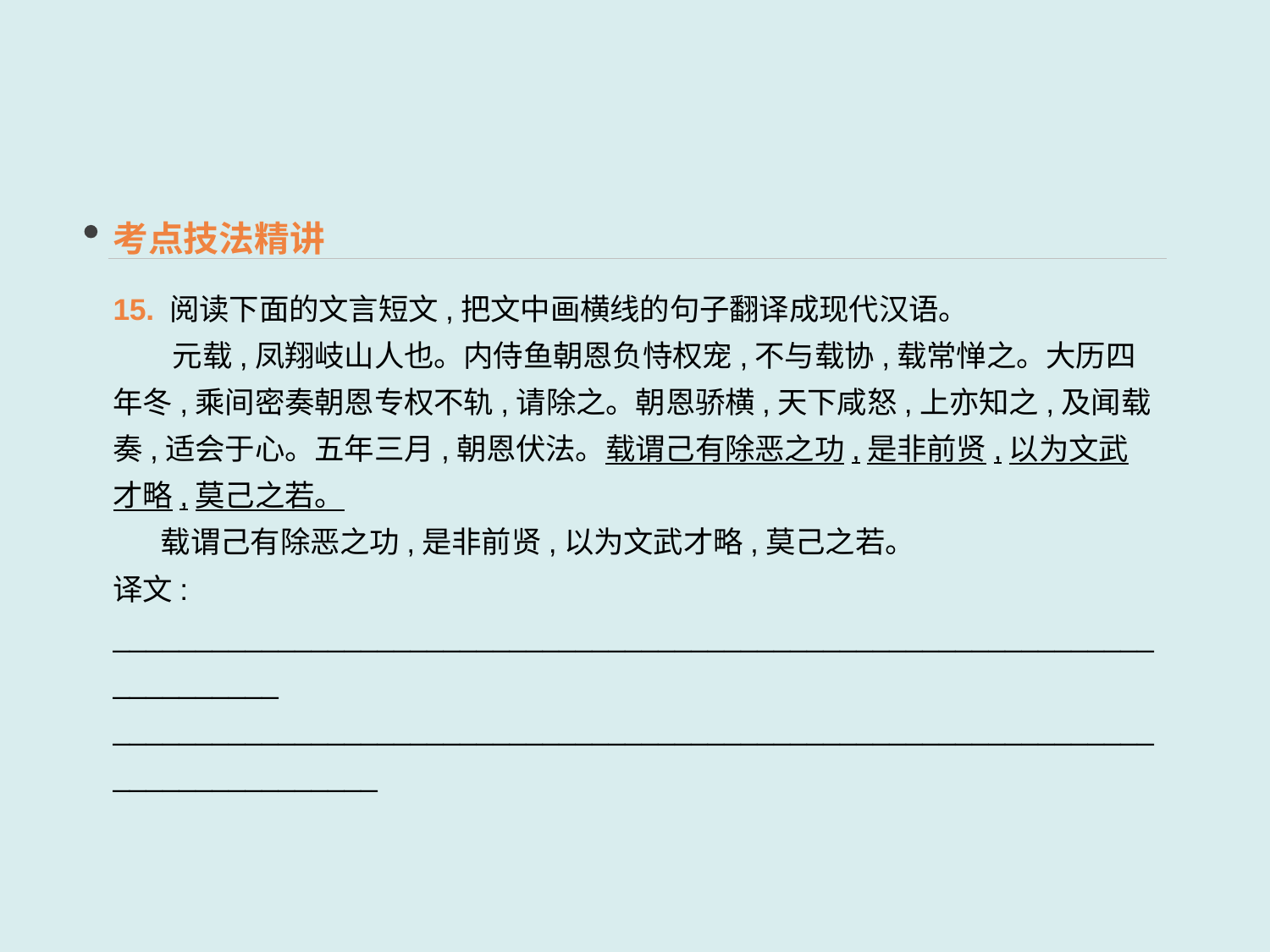

考点技法精讲

15. 阅读下面的文言短文,把文中画横线的句子翻译成现代汉语。
　　元载,凤翔岐山人也。内侍鱼朝恩负恃权宠,不与载协,载常惮之。大历四年冬,乘间密奏朝恩专权不轨,请除之。朝恩骄横,天下咸怒,上亦知之,及闻载奏,适会于心。五年三月,朝恩伏法。载谓己有除恶之功,是非前贤,以为文武才略,莫己之若。
      载谓己有除恶之功,是非前贤,以为文武才略,莫己之若。
译文: _________________________________________________________________________
_______________________________________________________________________________